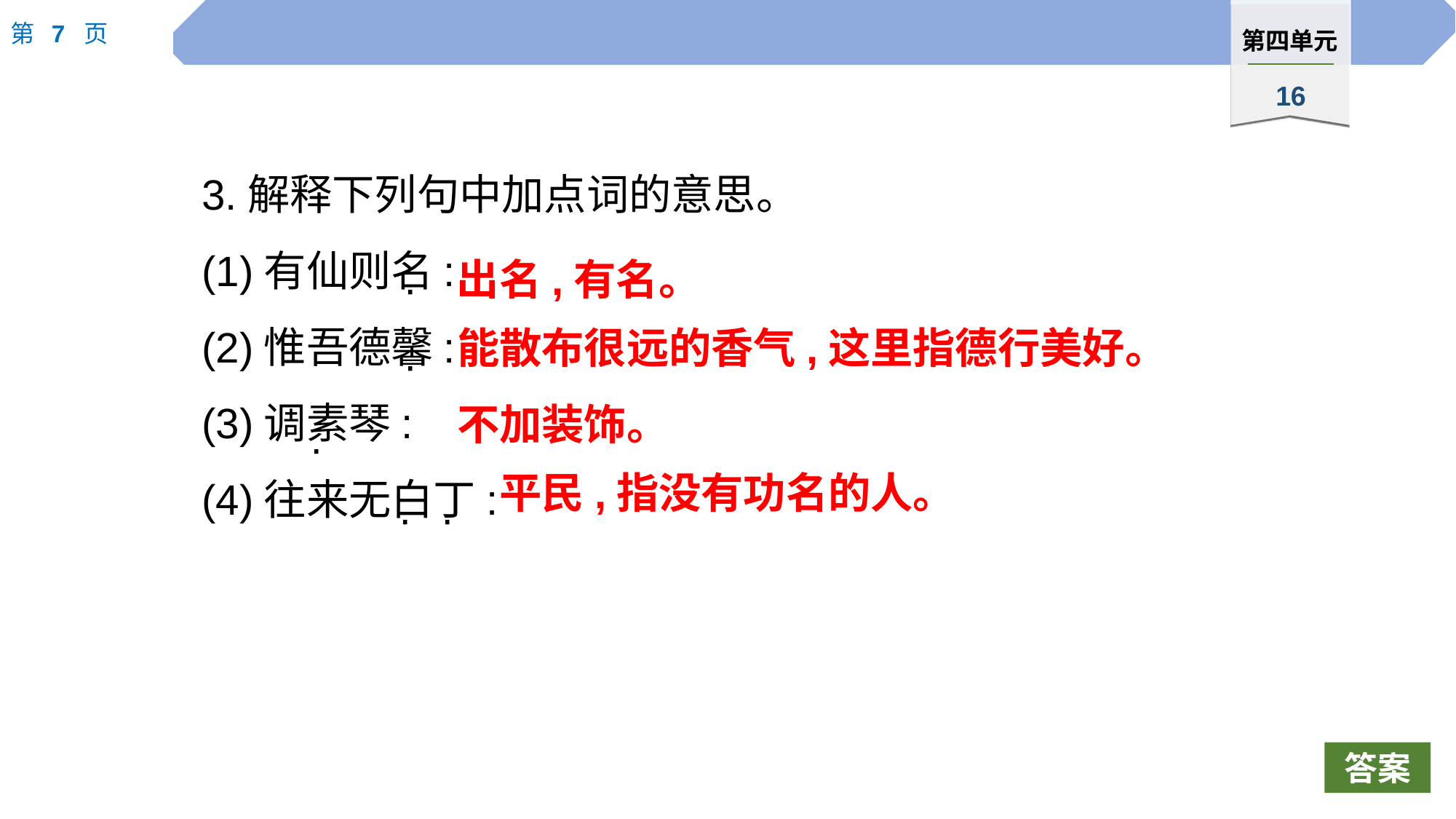

3.解释下列句中加点词的意思。
(1)有仙则名:
(2)惟吾德馨:
(3)调素琴:
(4)往来无白丁:
出名,有名。
·
能散布很远的香气,这里指德行美好。
·
不加装饰。
·
平民,指没有功名的人。
·
·
答案